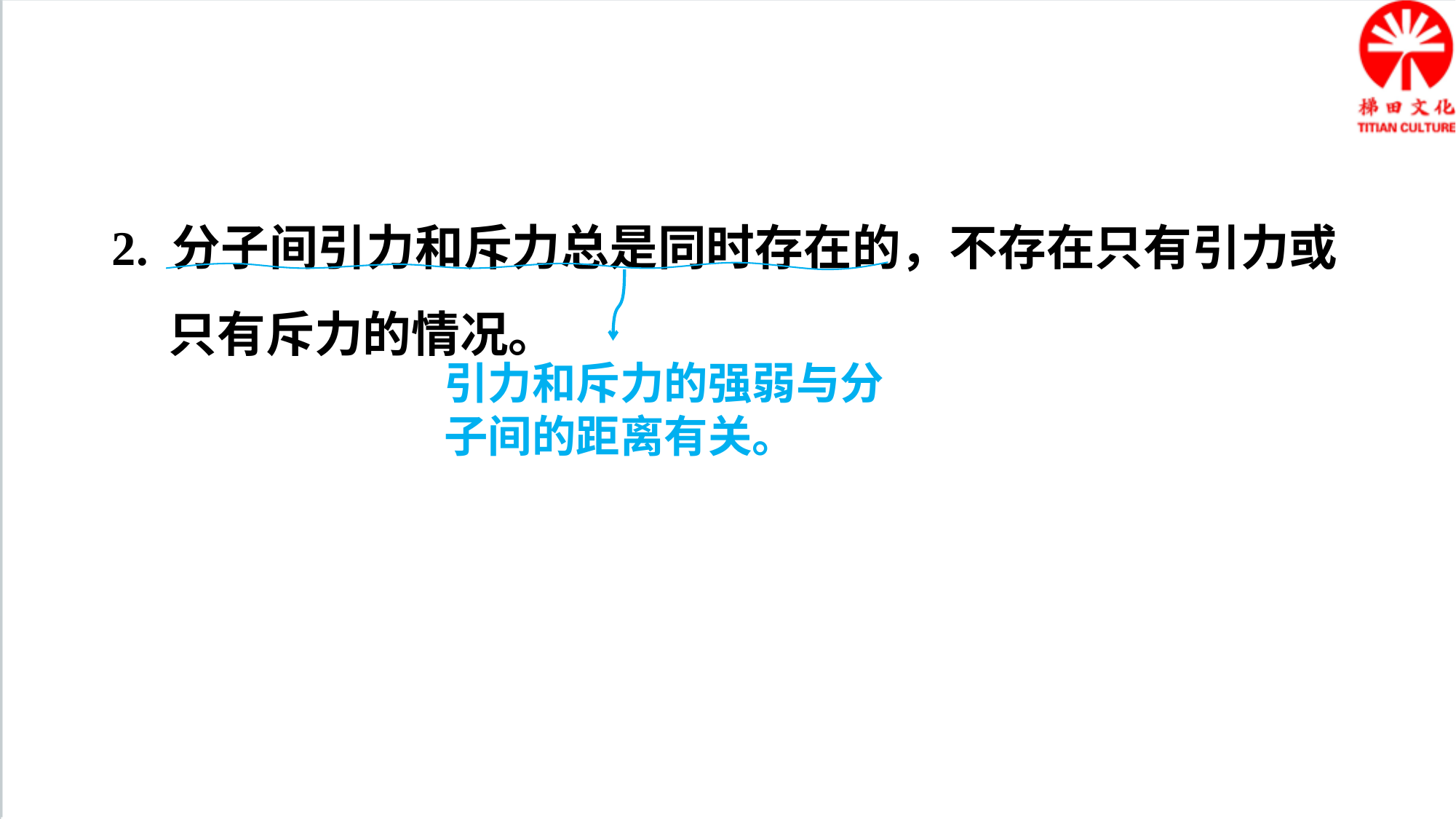

2. 分子间引力和斥力总是同时存在的，不存在只有引力或只有斥力的情况。

引力和斥力的强弱与分子间的距离有关。